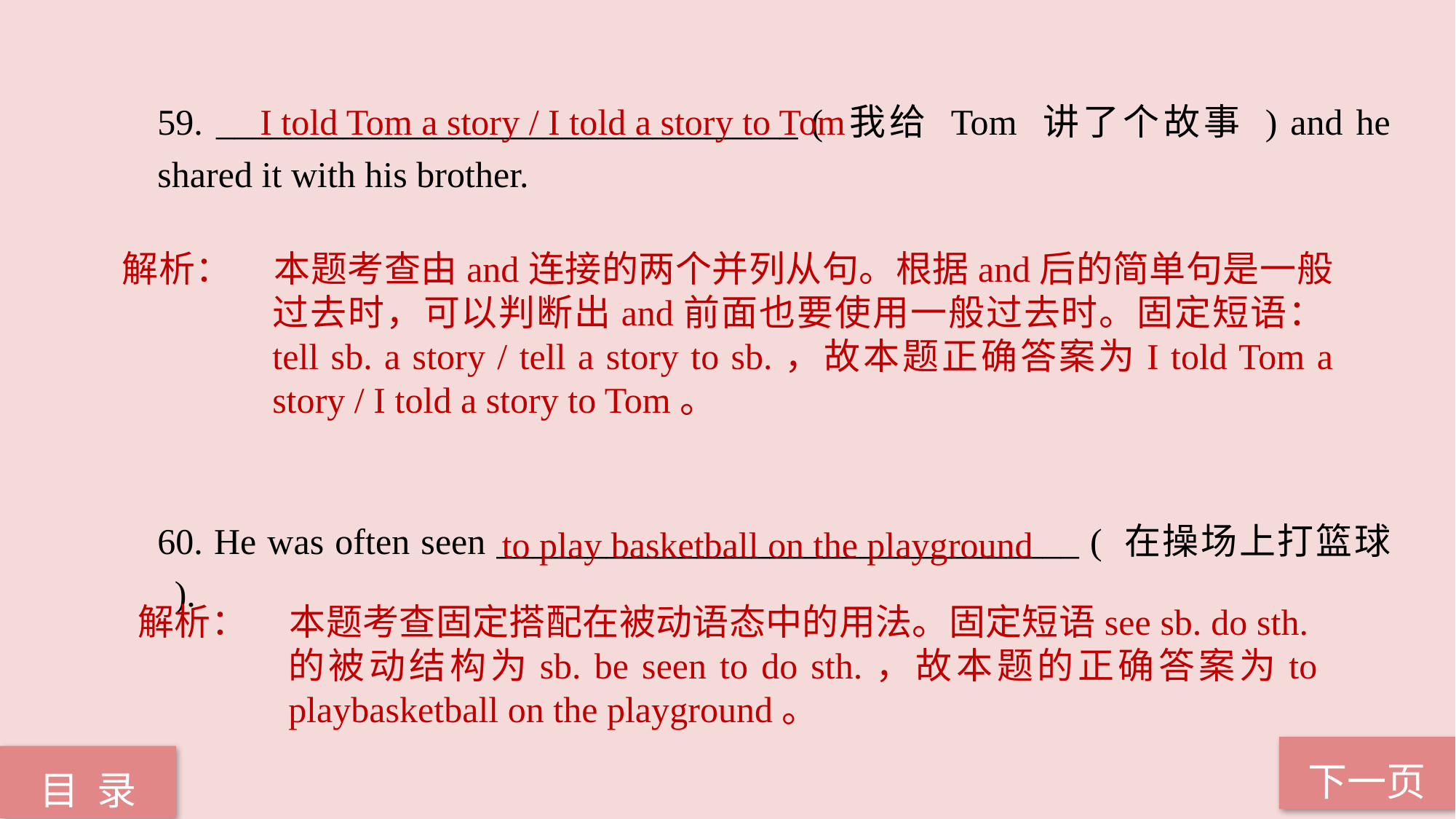

I told Tom a story / I told a story to Tom
59. ________________________________ ( 我给 Tom 讲了个故事 ) and he shared it with his brother.

60. He was often seen ________________________________ ( 在操场上打篮球 ).
解析：	本题考查由and连接的两个并列从句。根据and后的简单句是一般过去时，可以判断出and前面也要使用一般过去时。固定短语：tell sb. a story / tell a story to sb.，故本题正确答案为I told Tom a story / I told a story to Tom。
to play basketball on the playground
解析：	本题考查固定搭配在被动语态中的用法。固定短语see sb. do sth.的被动结构为sb. be seen to do sth.，故本题的正确答案为to playbasketball on the playground。
下一页